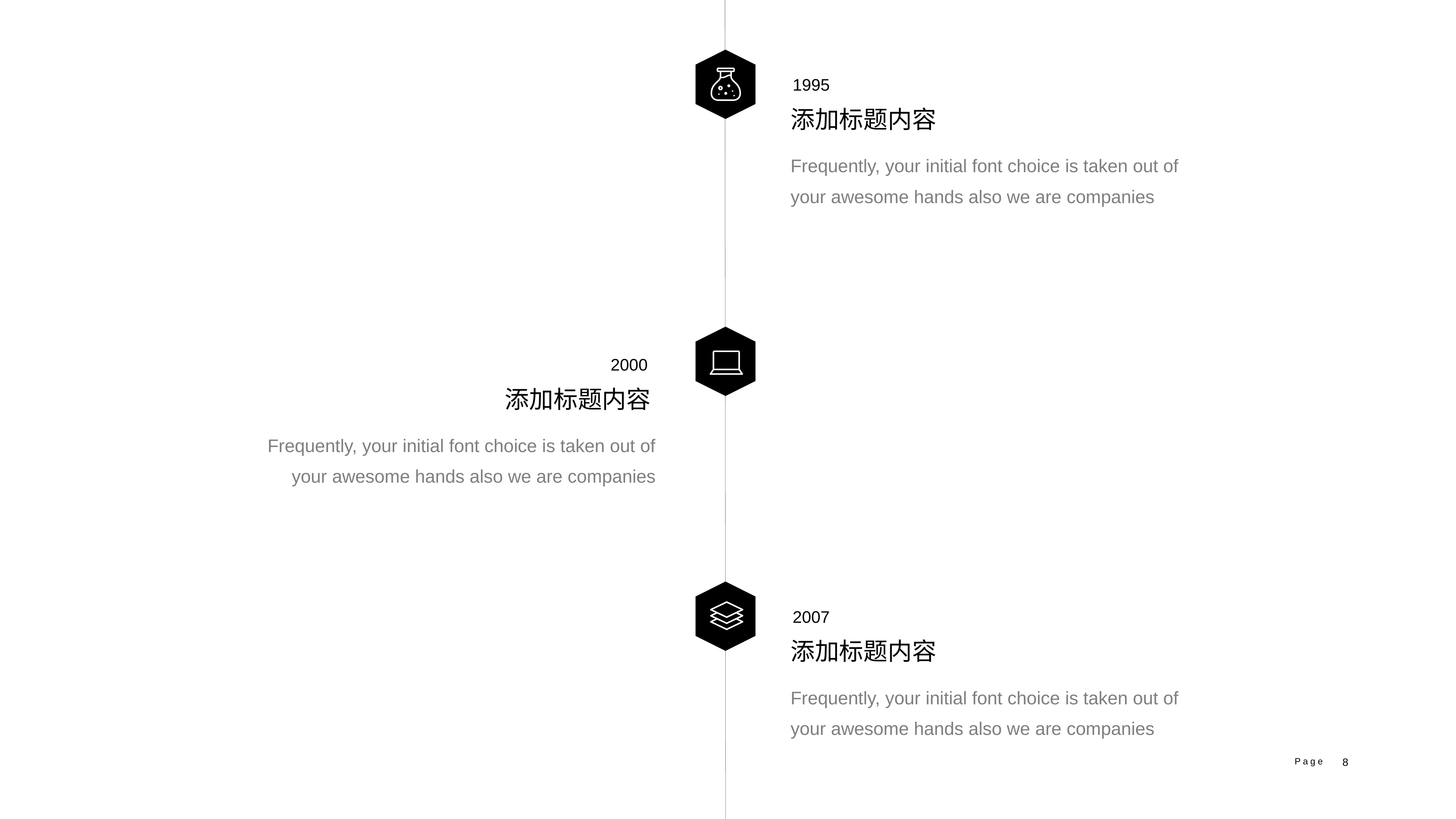

1995
添加标题内容
Frequently, your initial font choice is taken out of your awesome hands also we are companies

2000
添加标题内容
Frequently, your initial font choice is taken out of your awesome hands also we are companies

2007
添加标题内容
Frequently, your initial font choice is taken out of your awesome hands also we are companies